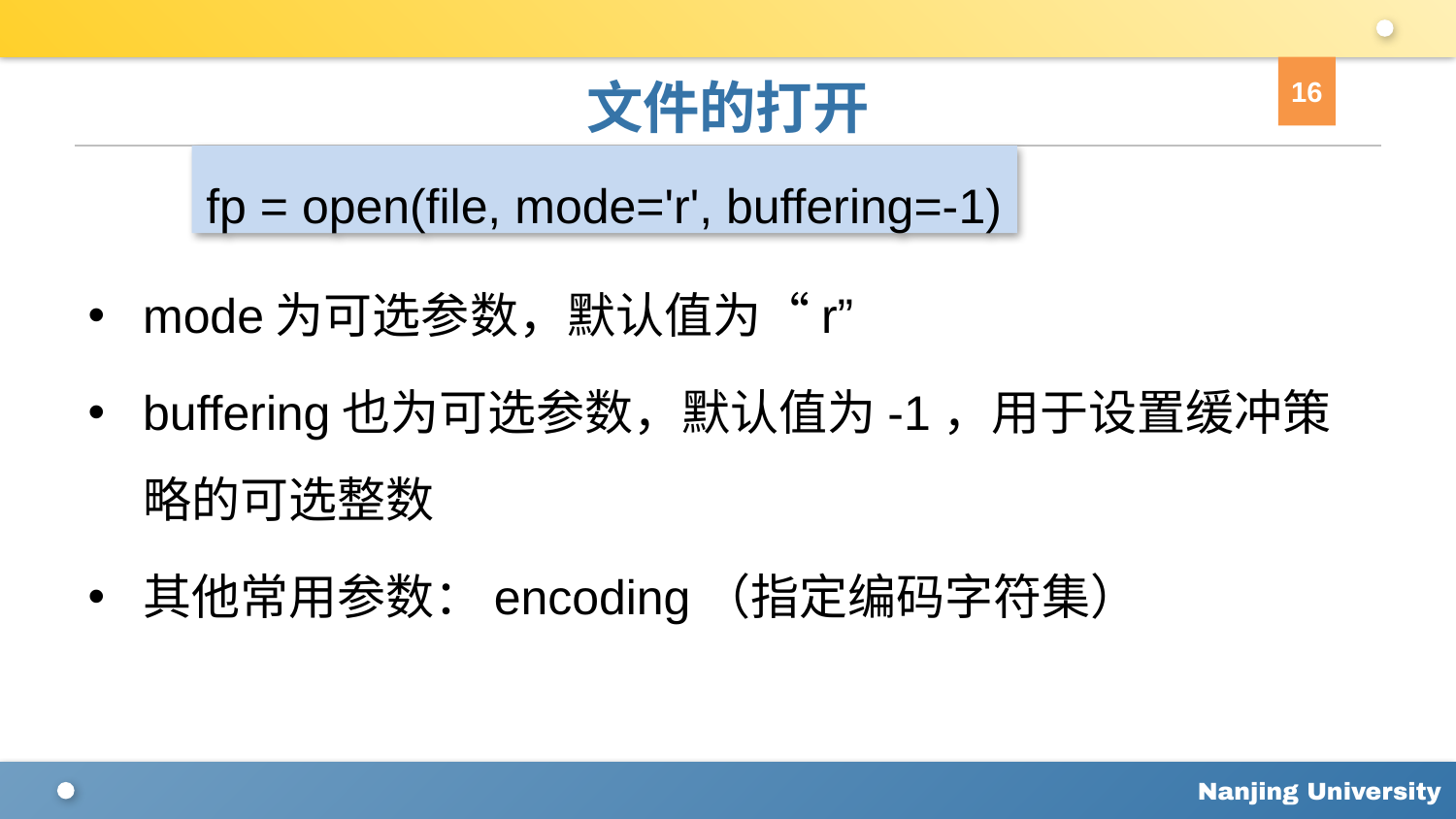

16
# 文件的打开
fp = open(file, mode='r', buffering=-1)
mode为可选参数，默认值为“r”
buffering也为可选参数，默认值为-1，用于设置缓冲策略的可选整数
其他常用参数：encoding（指定编码字符集）